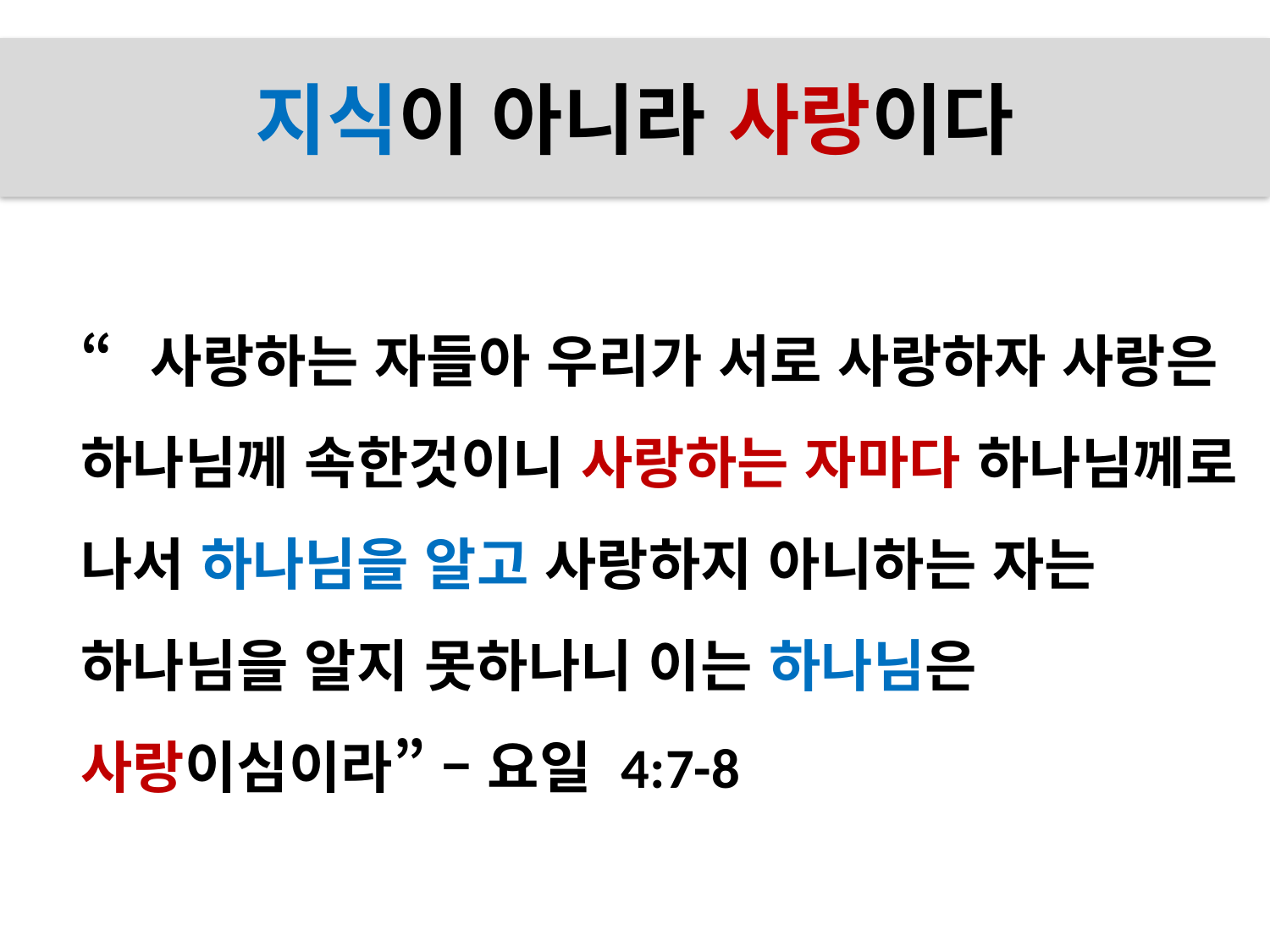

# 지식이 아니라 사랑이다
“사랑하는 자들아 우리가 서로 사랑하자 사랑은 하나님께 속한것이니 사랑하는 자마다 하나님께로 나서 하나님을 알고 사랑하지 아니하는 자는 하나님을 알지 못하나니 이는 하나님은 사랑이심이라” – 요일 4:7-8